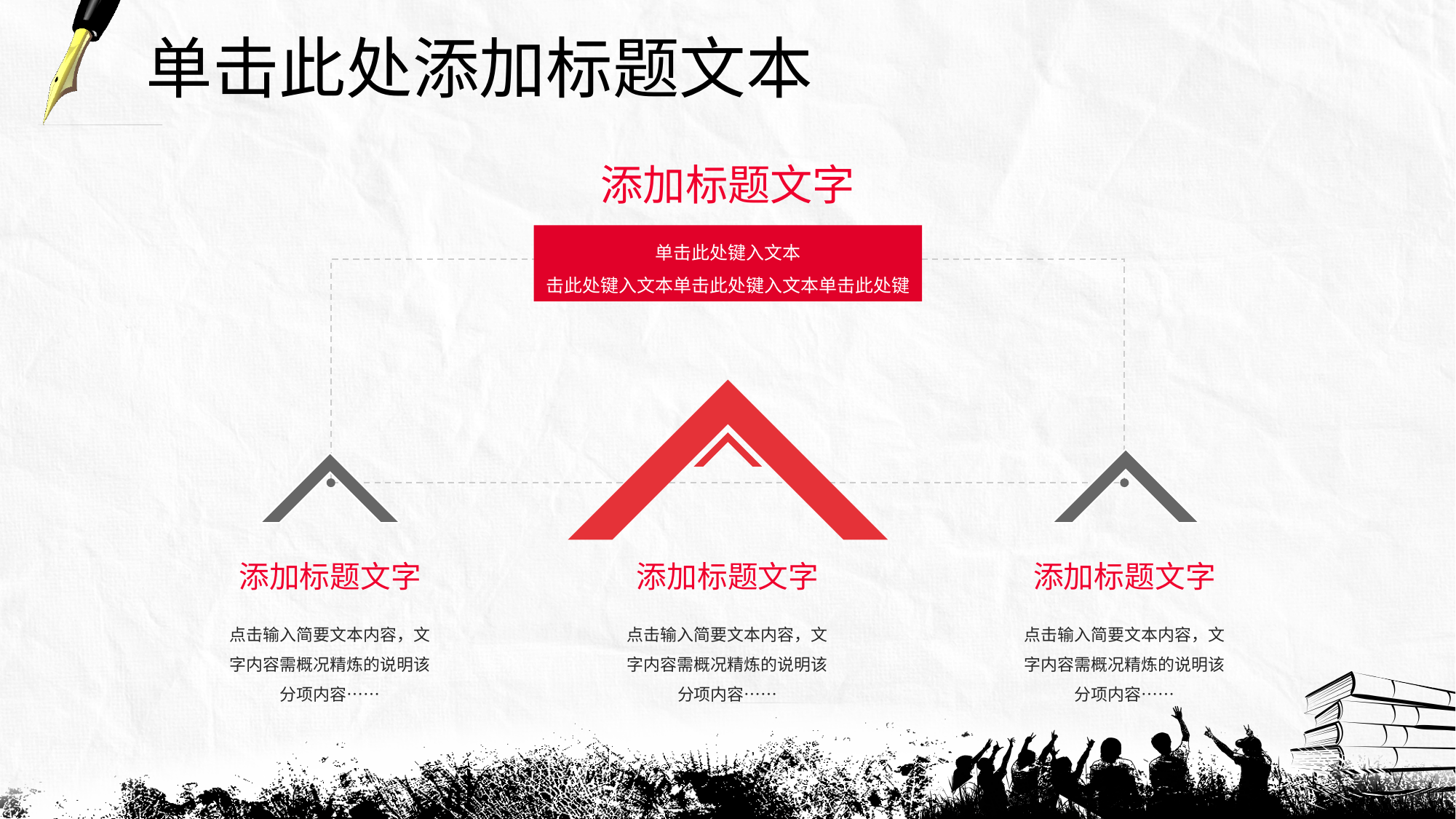

单击此处添加标题文本
添加标题文字
单击此处键入文本
击此处键入文本单击此处键入文本单击此处键

添加标题文字
点击输入简要文本内容，文字内容需概况精炼的说明该分项内容……

添加标题文字
点击输入简要文本内容，文字内容需概况精炼的说明该分项内容……

添加标题文字
点击输入简要文本内容，文字内容需概况精炼的说明该分项内容……